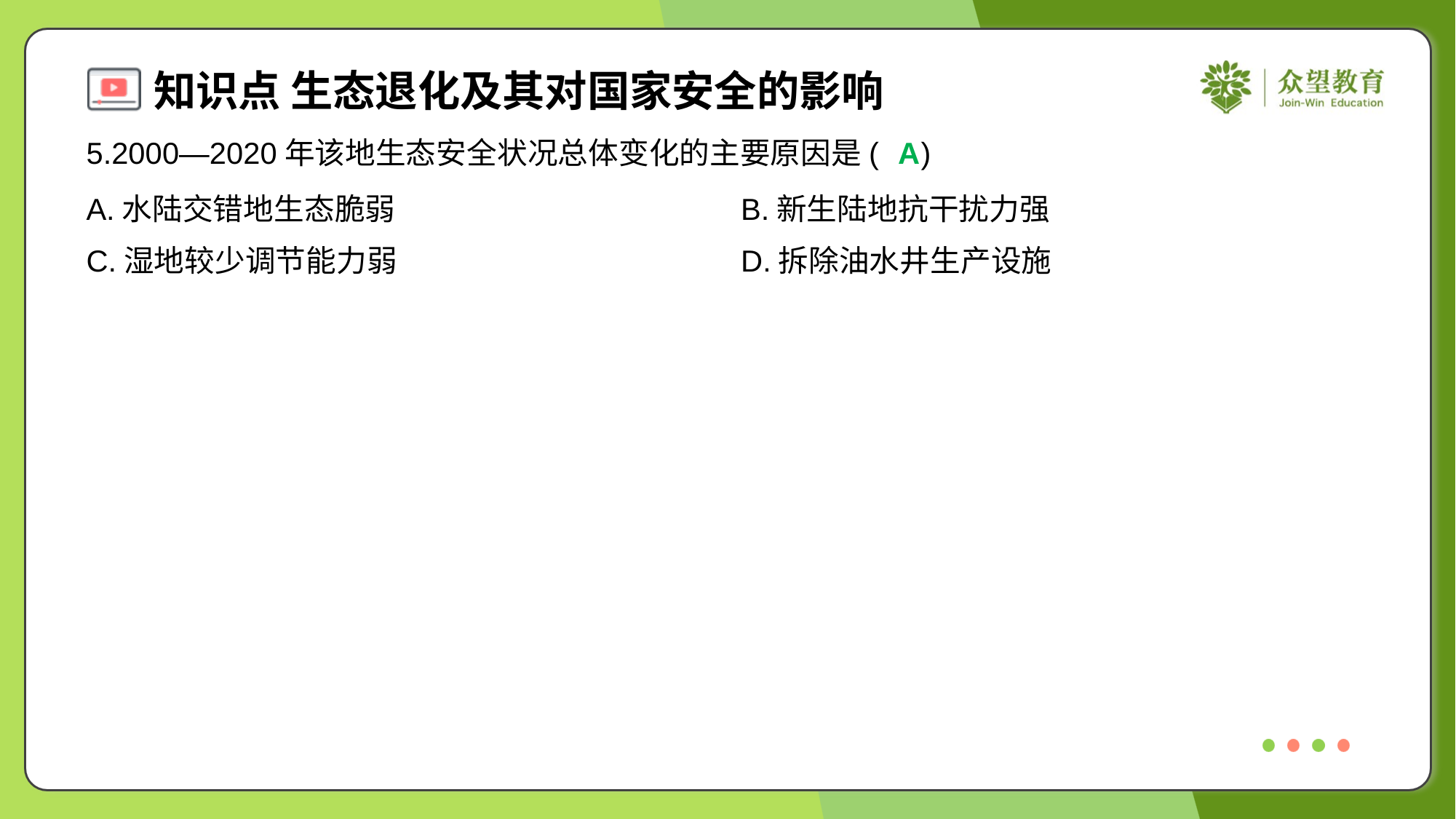

5.2000—2020年该地生态安全状况总体变化的主要原因是(     )
A
A.水陆交错地生态脆弱	B.新生陆地抗干扰力强
C.湿地较少调节能力弱	D.拆除油水井生产设施